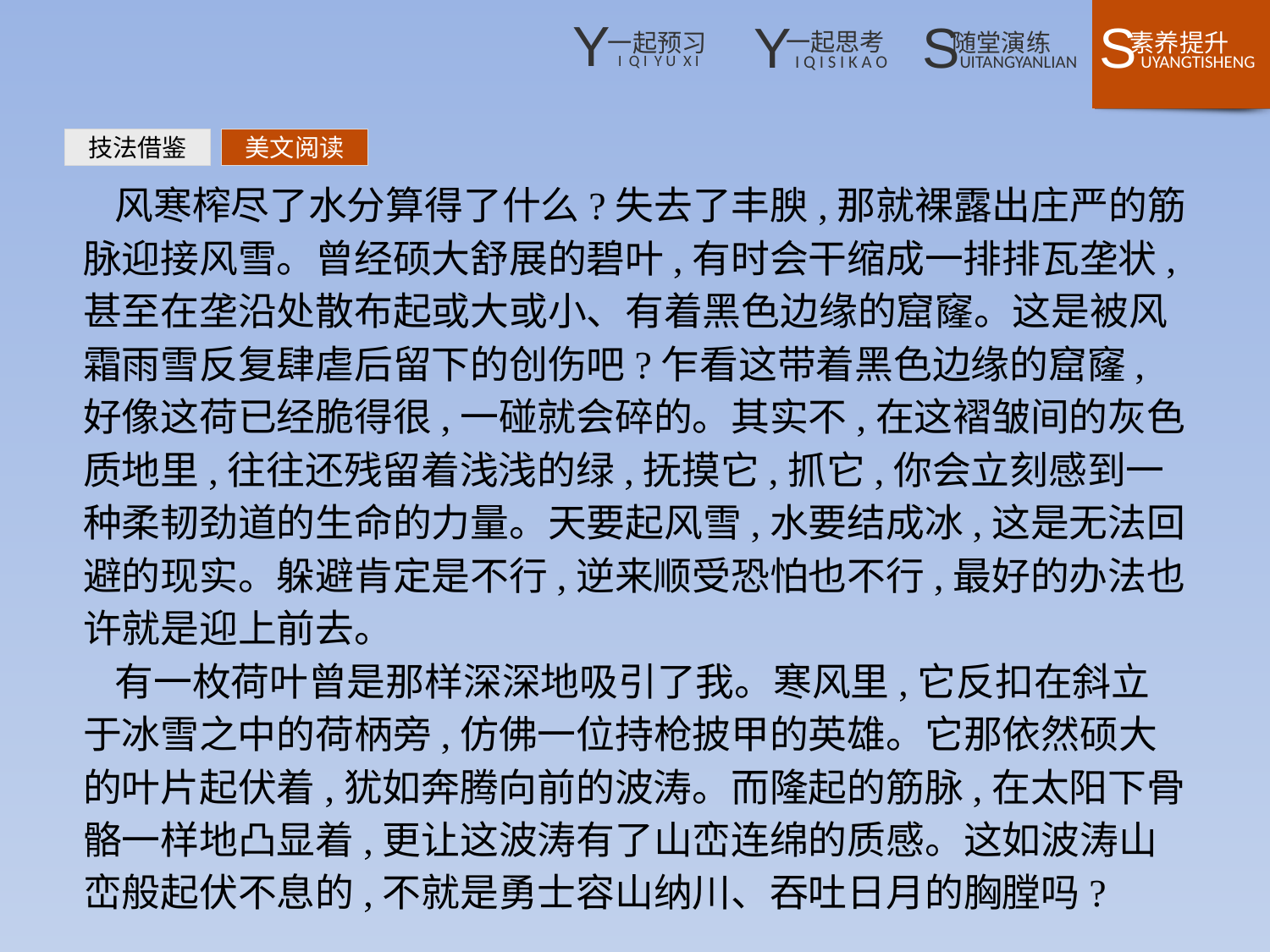

技法借鉴
美文阅读
风寒榨尽了水分算得了什么?失去了丰腴,那就裸露出庄严的筋脉迎接风雪。曾经硕大舒展的碧叶,有时会干缩成一排排瓦垄状,甚至在垄沿处散布起或大或小、有着黑色边缘的窟窿。这是被风霜雨雪反复肆虐后留下的创伤吧?乍看这带着黑色边缘的窟窿,好像这荷已经脆得很,一碰就会碎的。其实不,在这褶皱间的灰色质地里,往往还残留着浅浅的绿,抚摸它,抓它,你会立刻感到一种柔韧劲道的生命的力量。天要起风雪,水要结成冰,这是无法回避的现实。躲避肯定是不行,逆来顺受恐怕也不行,最好的办法也许就是迎上前去。
有一枚荷叶曾是那样深深地吸引了我。寒风里,它反扣在斜立于冰雪之中的荷柄旁,仿佛一位持枪披甲的英雄。它那依然硕大的叶片起伏着,犹如奔腾向前的波涛。而隆起的筋脉,在太阳下骨骼一样地凸显着,更让这波涛有了山峦连绵的质感。这如波涛山峦般起伏不息的,不就是勇士容山纳川、吞吐日月的胸膛吗?